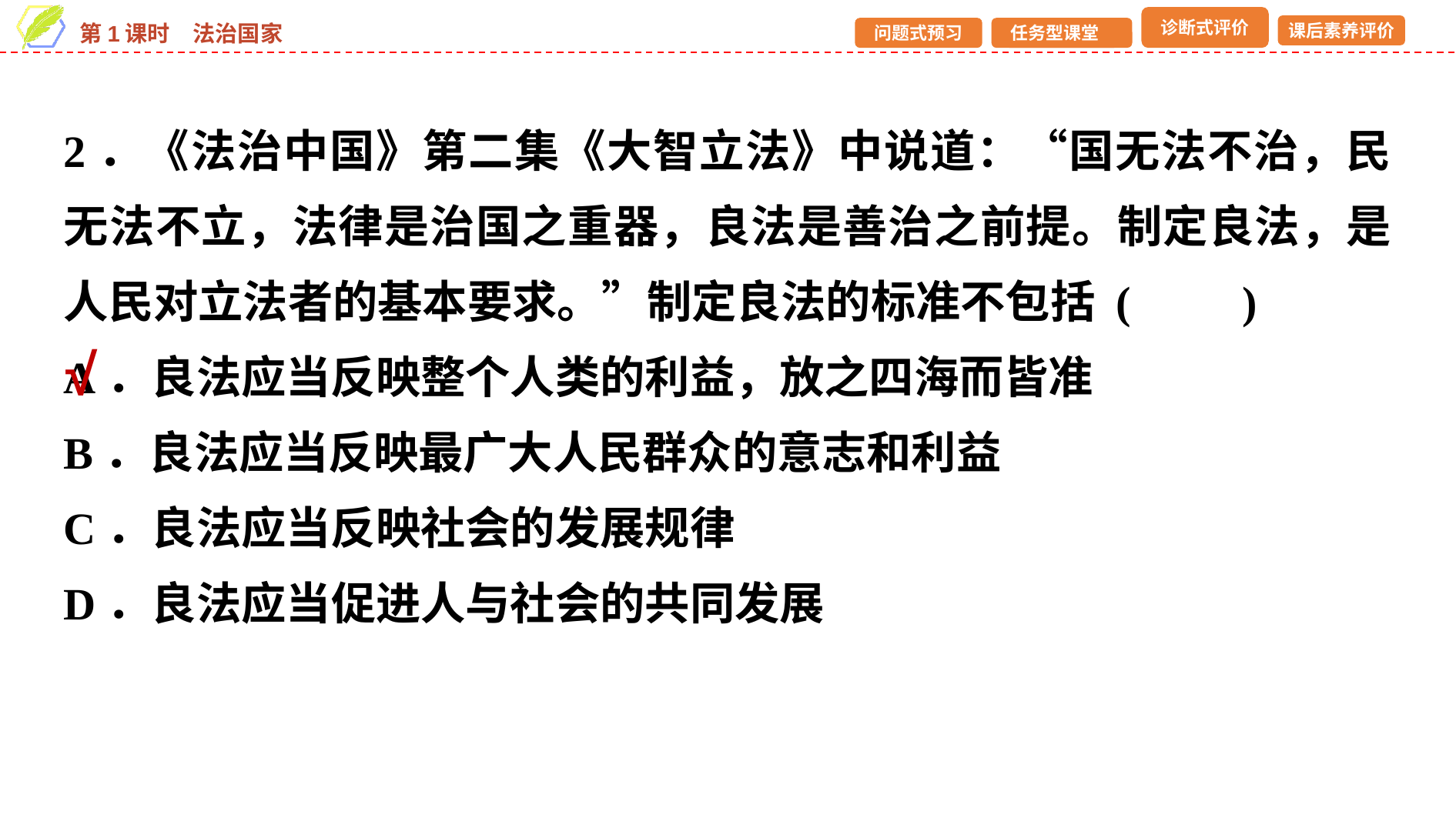

2．《法治中国》第二集《大智立法》中说道：“国无法不治，民无法不立，法律是治国之重器，良法是善治之前提。制定良法，是人民对立法者的基本要求。”制定良法的标准不包括 (　　)
A．良法应当反映整个人类的利益，放之四海而皆准
B．良法应当反映最广大人民群众的意志和利益
C．良法应当反映社会的发展规律
D．良法应当促进人与社会的共同发展
√